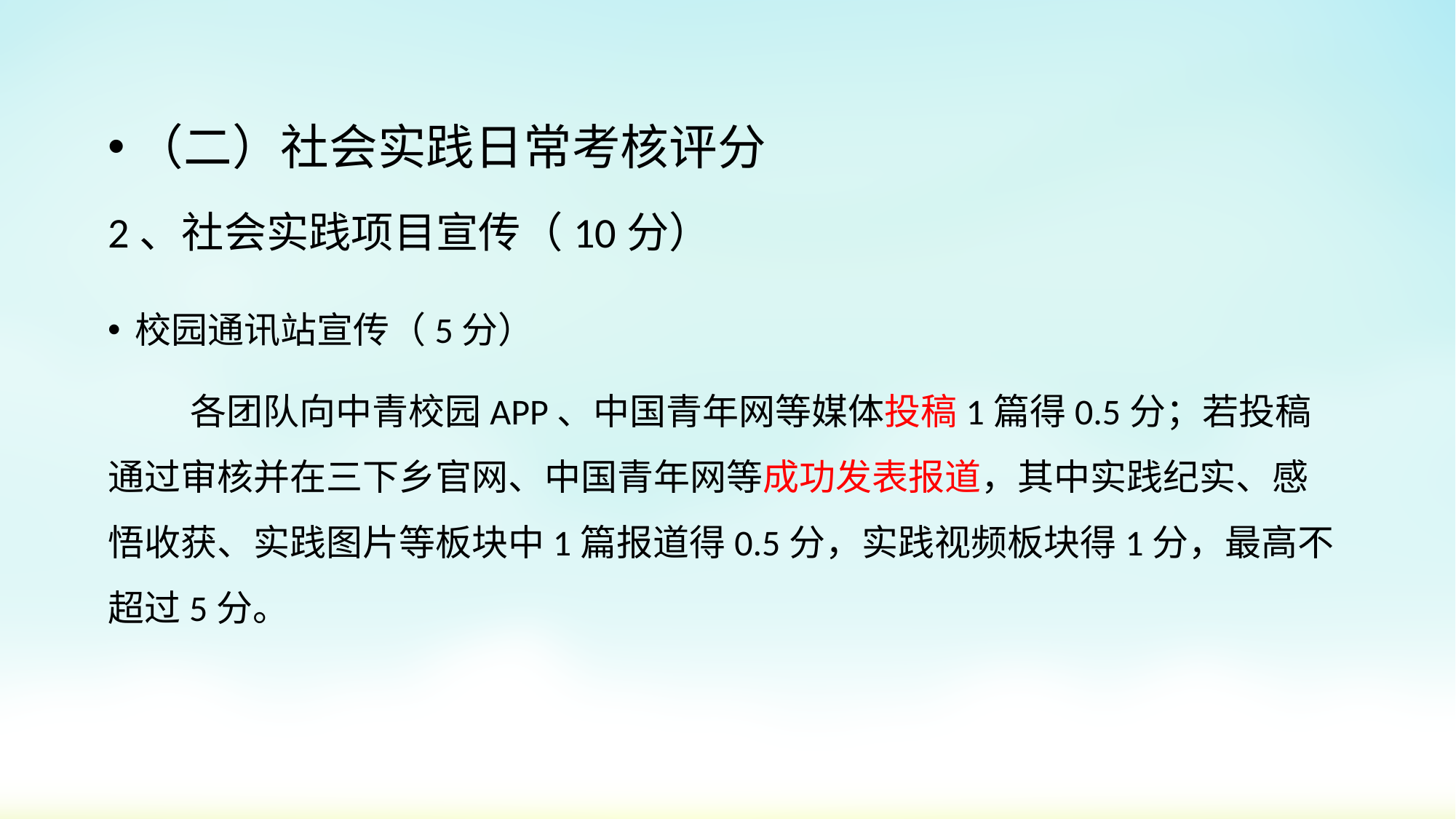

（二）社会实践日常考核评分
2、社会实践项目宣传（10分）
校园通讯站宣传（5分）
         各团队向中青校园APP、中国青年网等媒体投稿1篇得0.5分；若投稿通过审核并在三下乡官网、中国青年网等成功发表报道，其中实践纪实、感悟收获、实践图片等板块中1篇报道得0.5分，实践视频板块得1分，最高不超过5分。